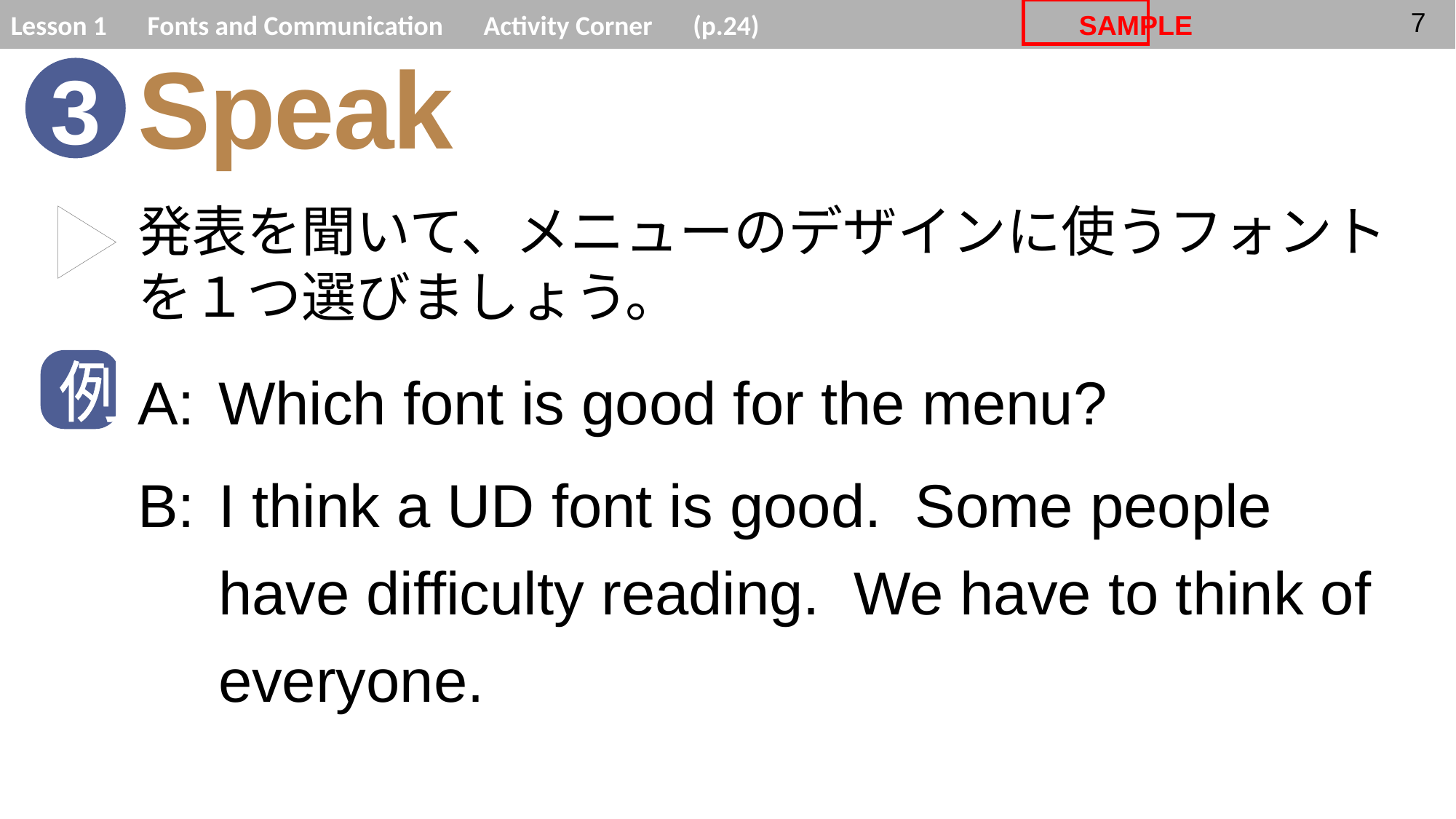

Speak
3
▶
発表を聞いて、メニューのデザインに使うフォントを１つ選びましょう。
A:
B:
Which font is good for the menu?
I think a UD font is good.  Some people have difficulty reading.  We have to think of everyone.
例